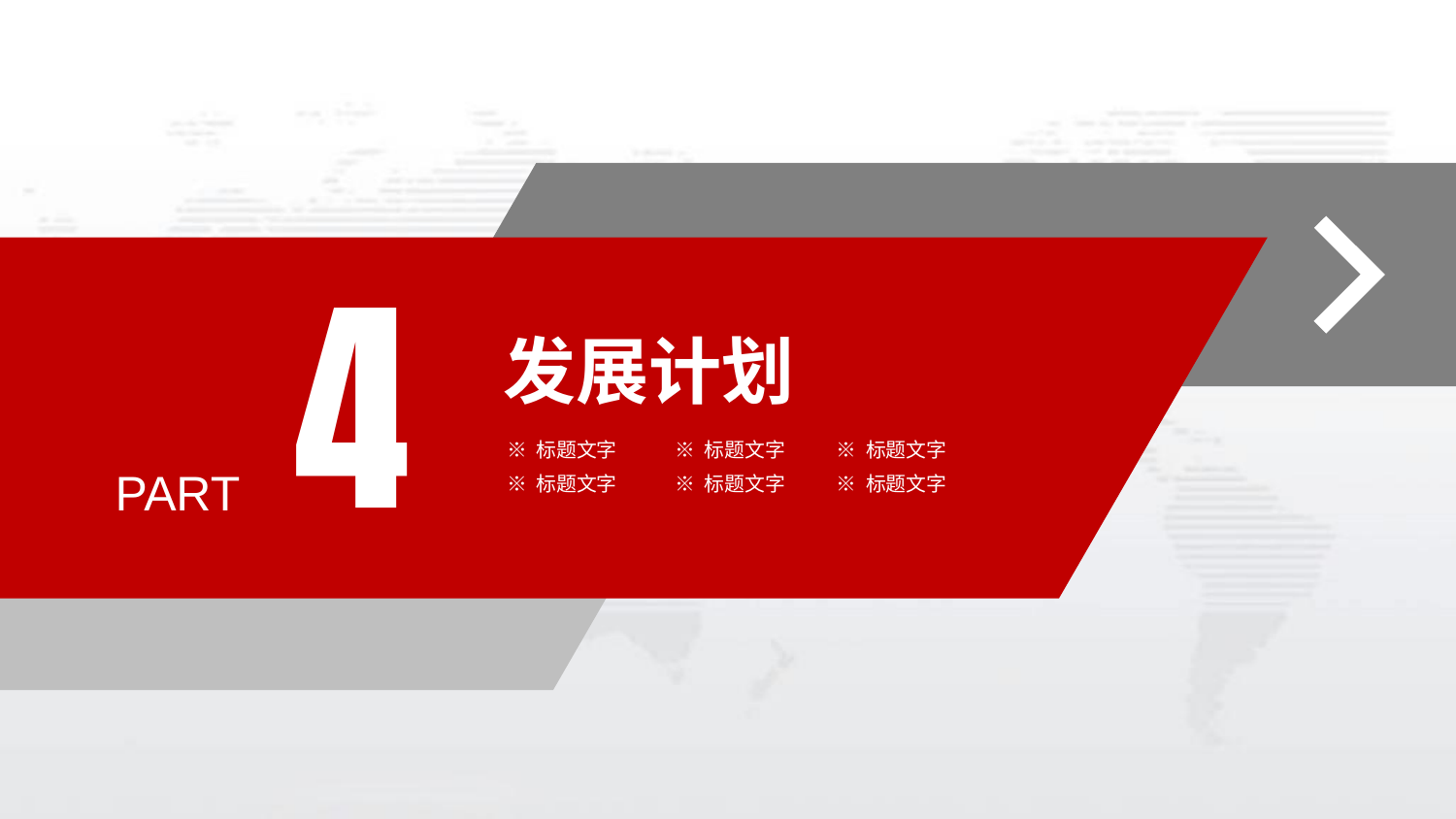

4
发展计划
※ 标题文字
※ 标题文字
※ 标题文字
PART

※ 标题文字
※ 标题文字
※ 标题文字